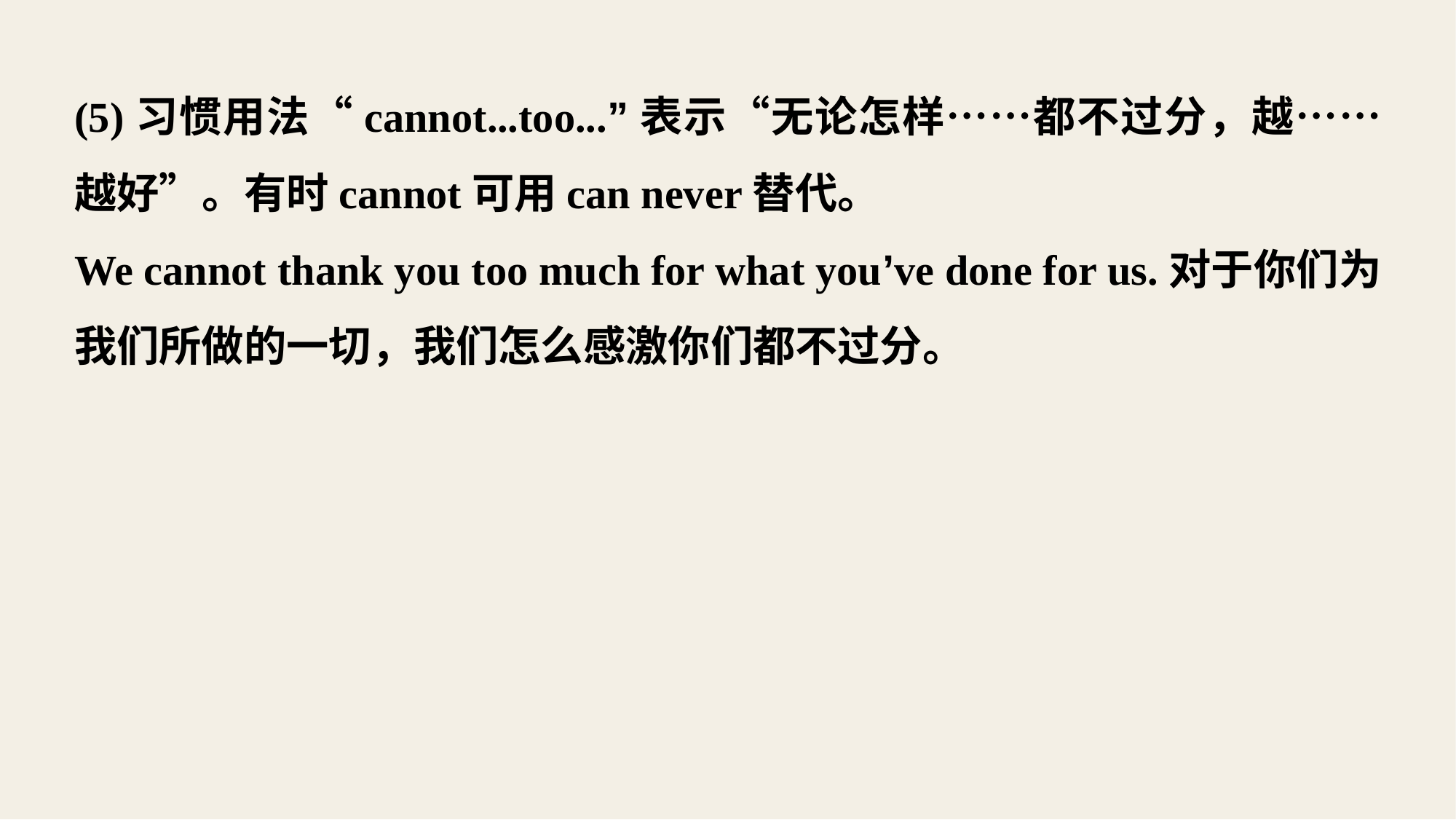

(5)习惯用法“cannot...too...”表示“无论怎样……都不过分，越……越好”。有时cannot可用can never替代。
We cannot thank you too much for what you’ve done for us.对于你们为我们所做的一切，我们怎么感激你们都不过分。